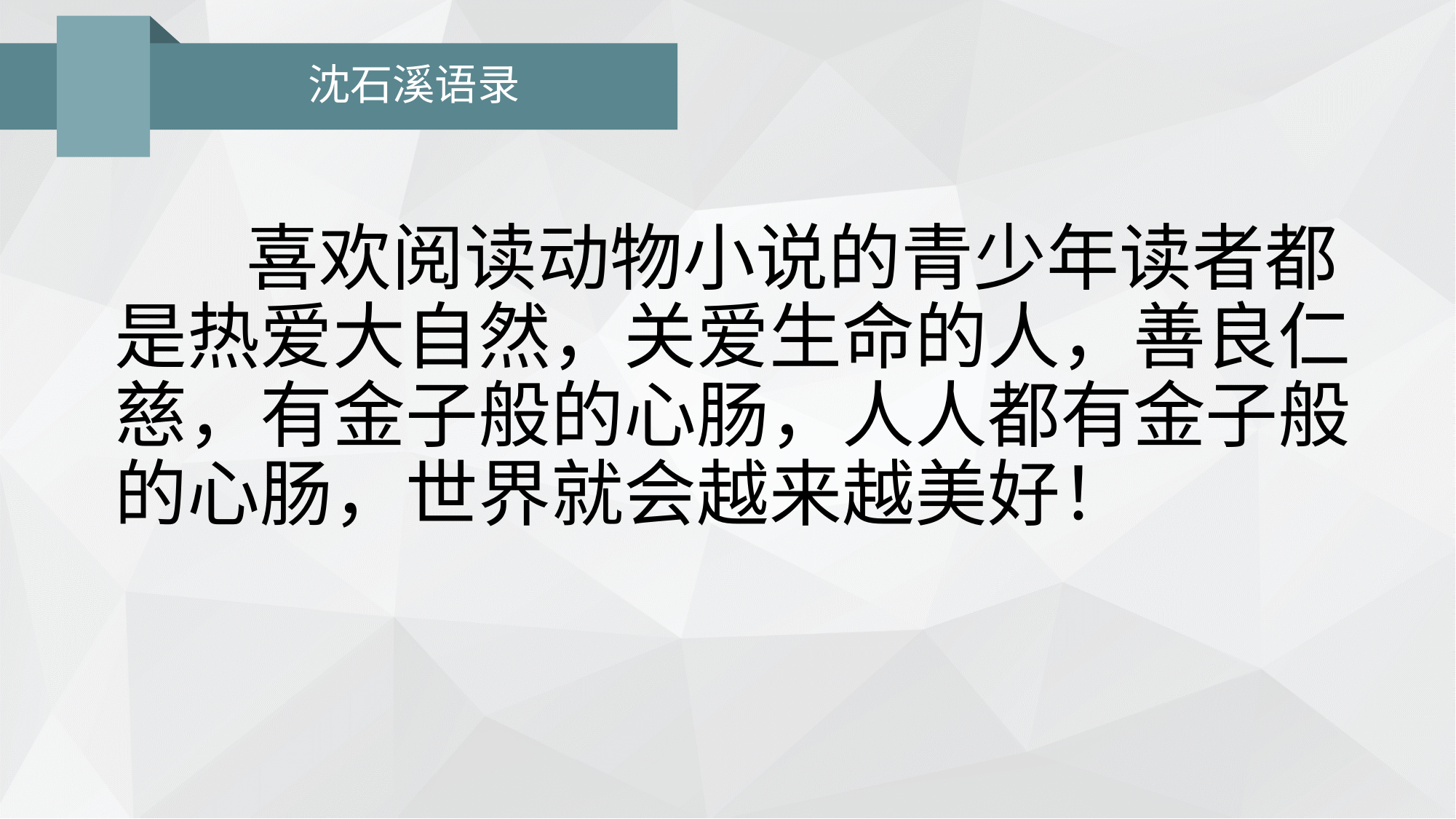

# 沈石溪语录
       喜欢阅读动物小说的青少年读者都是热爱大自然，关爱生命的人，善良仁慈，有金子般的心肠，人人都有金子般的心肠，世界就会越来越美好！